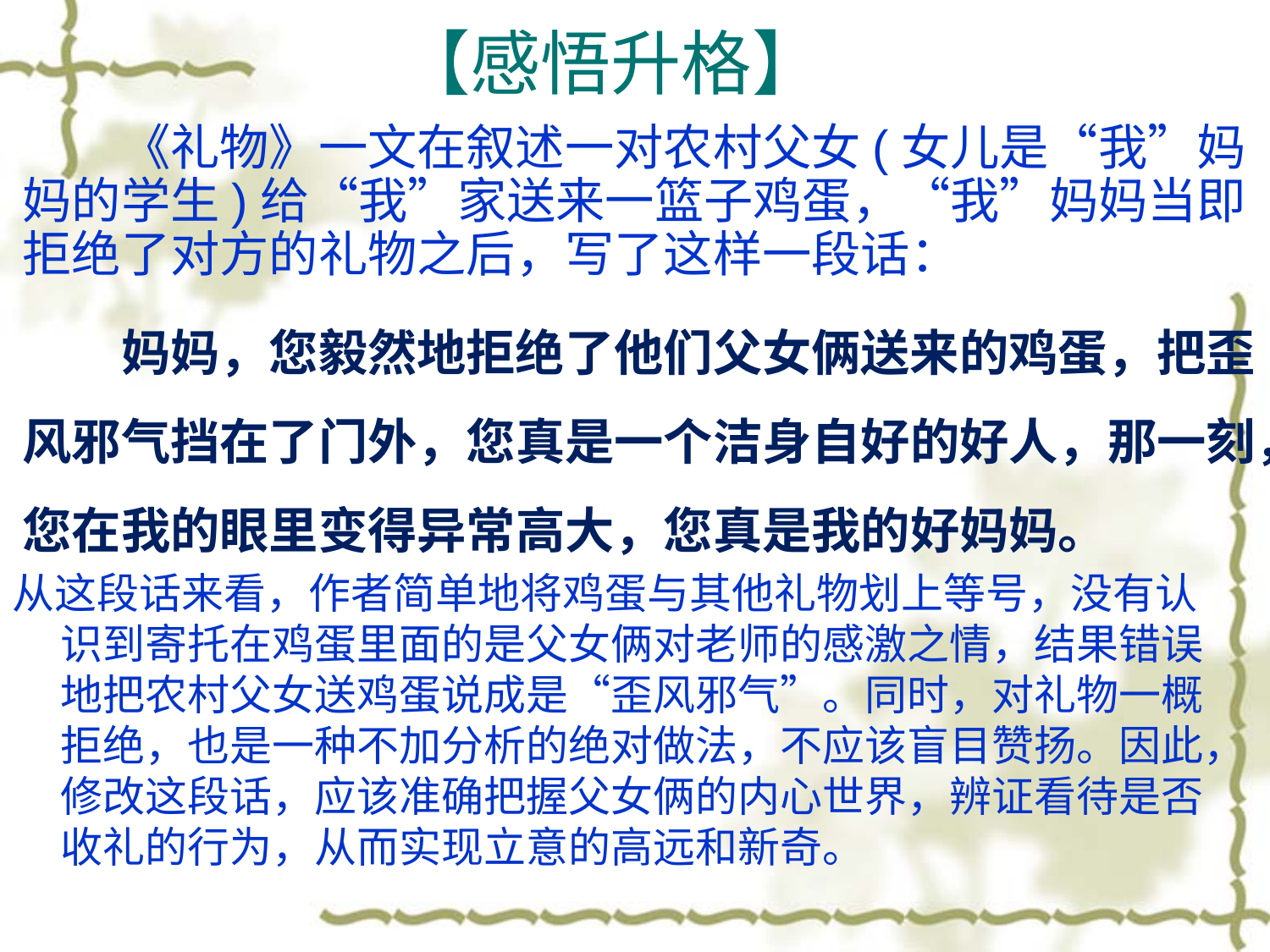

# 【感悟升格】
　　《礼物》一文在叙述一对农村父女(女儿是“我”妈妈的学生)给“我”家送来一篮子鸡蛋，“我”妈妈当即拒绝了对方的礼物之后，写了这样一段话：
　　妈妈，您毅然地拒绝了他们父女俩送来的鸡蛋，把歪风邪气挡在了门外，您真是一个洁身自好的好人，那一刻，您在我的眼里变得异常高大，您真是我的好妈妈。
从这段话来看，作者简单地将鸡蛋与其他礼物划上等号，没有认识到寄托在鸡蛋里面的是父女俩对老师的感激之情，结果错误地把农村父女送鸡蛋说成是“歪风邪气”。同时，对礼物一概拒绝，也是一种不加分析的绝对做法，不应该盲目赞扬。因此，修改这段话，应该准确把握父女俩的内心世界，辨证看待是否收礼的行为，从而实现立意的高远和新奇。